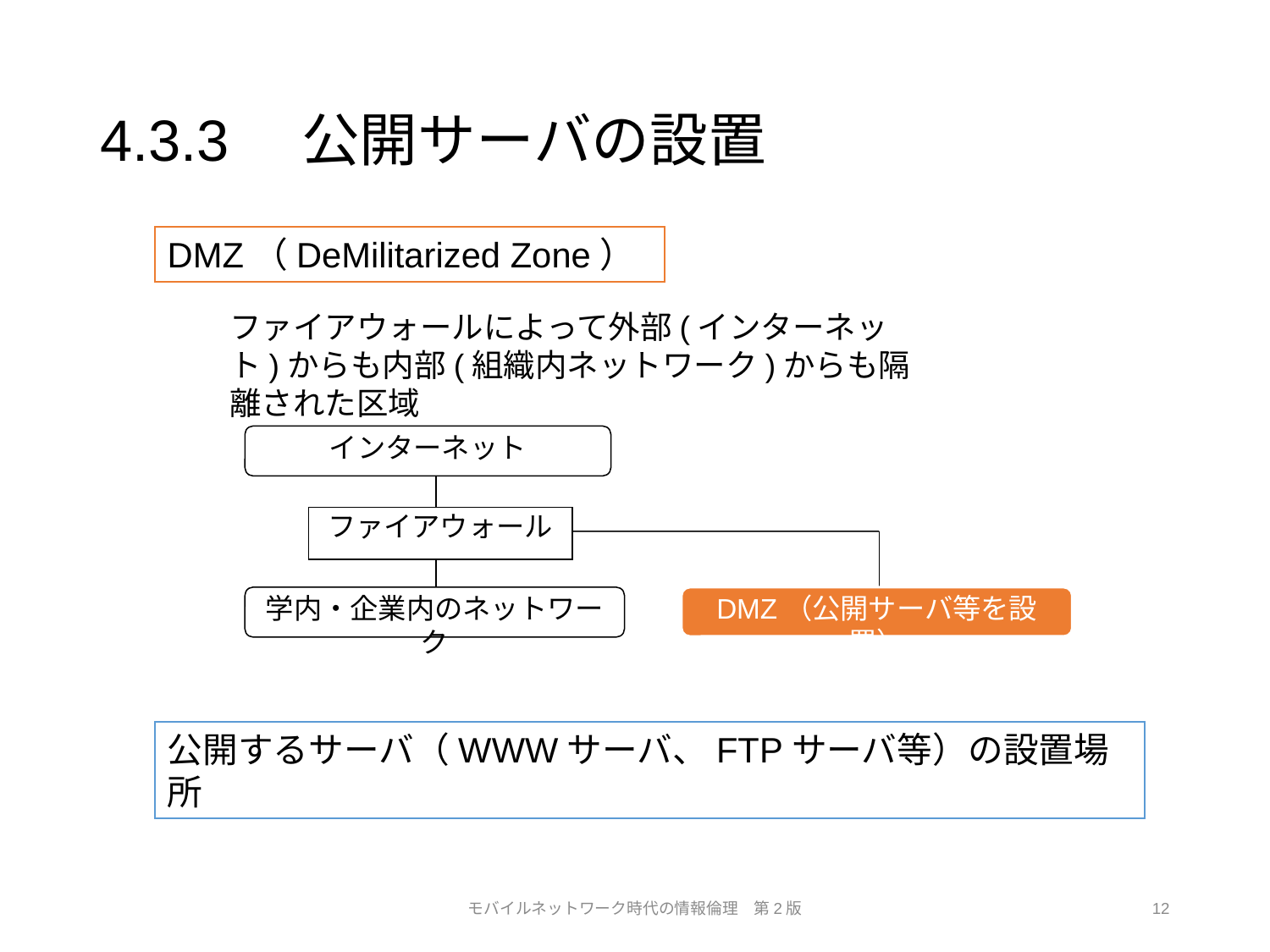

# 4.3.3　公開サーバの設置
DMZ（DeMilitarized Zone）
ファイアウォールによって外部(インターネット)からも内部(組織内ネットワーク)からも隔離された区域
インターネット
ファイアウォール
学内・企業内のネットワーク
DMZ（公開サーバ等を設置）
公開するサーバ（WWWサーバ、FTPサーバ等）の設置場所
モバイルネットワーク時代の情報倫理　第2版
12